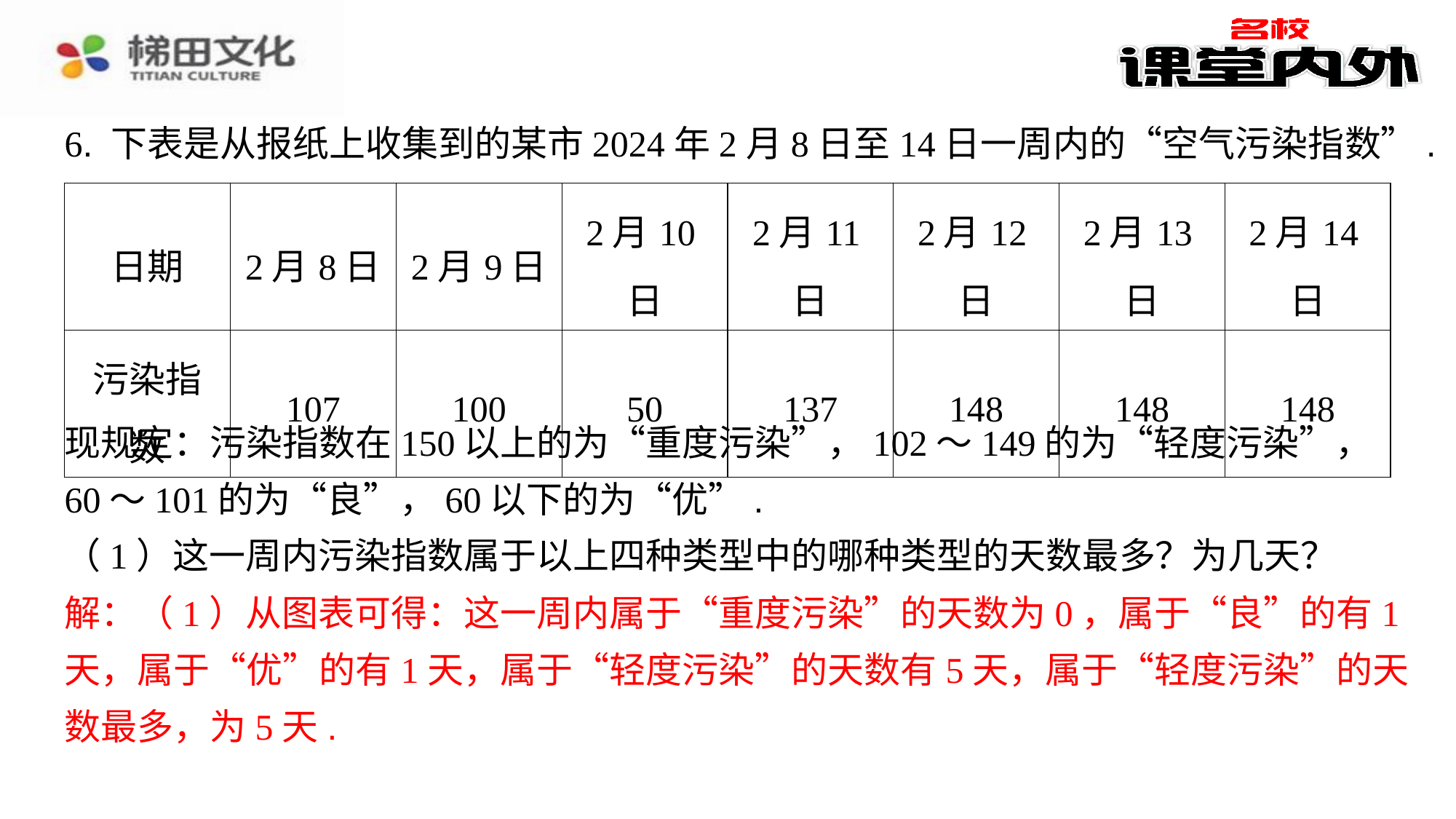

6. 下表是从报纸上收集到的某市2024年2月8日至14日一周内的“空气污染指数”.
| 日期 | 2月8日 | 2月9日 | 2月10日 | 2月11日 | 2月12日 | 2月13日 | 2月14日 |
| --- | --- | --- | --- | --- | --- | --- | --- |
| 污染指 数 | 107 | 100 | 50 | 137 | 148 | 148 | 148 |
现规定：污染指数在150以上的为“重度污染”，102～149的为“轻度污染”，
60～101的为“良”，60以下的为“优”.
（1）这一周内污染指数属于以上四种类型中的哪种类型的天数最多？为几天？
解：（1）从图表可得：这一周内属于“重度污染”的天数为0，属于“良”的有1
天，属于“优”的有1天，属于“轻度污染”的天数有5天，属于“轻度污染”的天
数最多，为5天.
解：（1）从图表可得：这一周内属于“重度污染”的天数为0，属于“良”的有1
天，属于“优”的有1天，属于“轻度污染”的天数有5天，属于“轻度污染”的天
数最多，为5天.